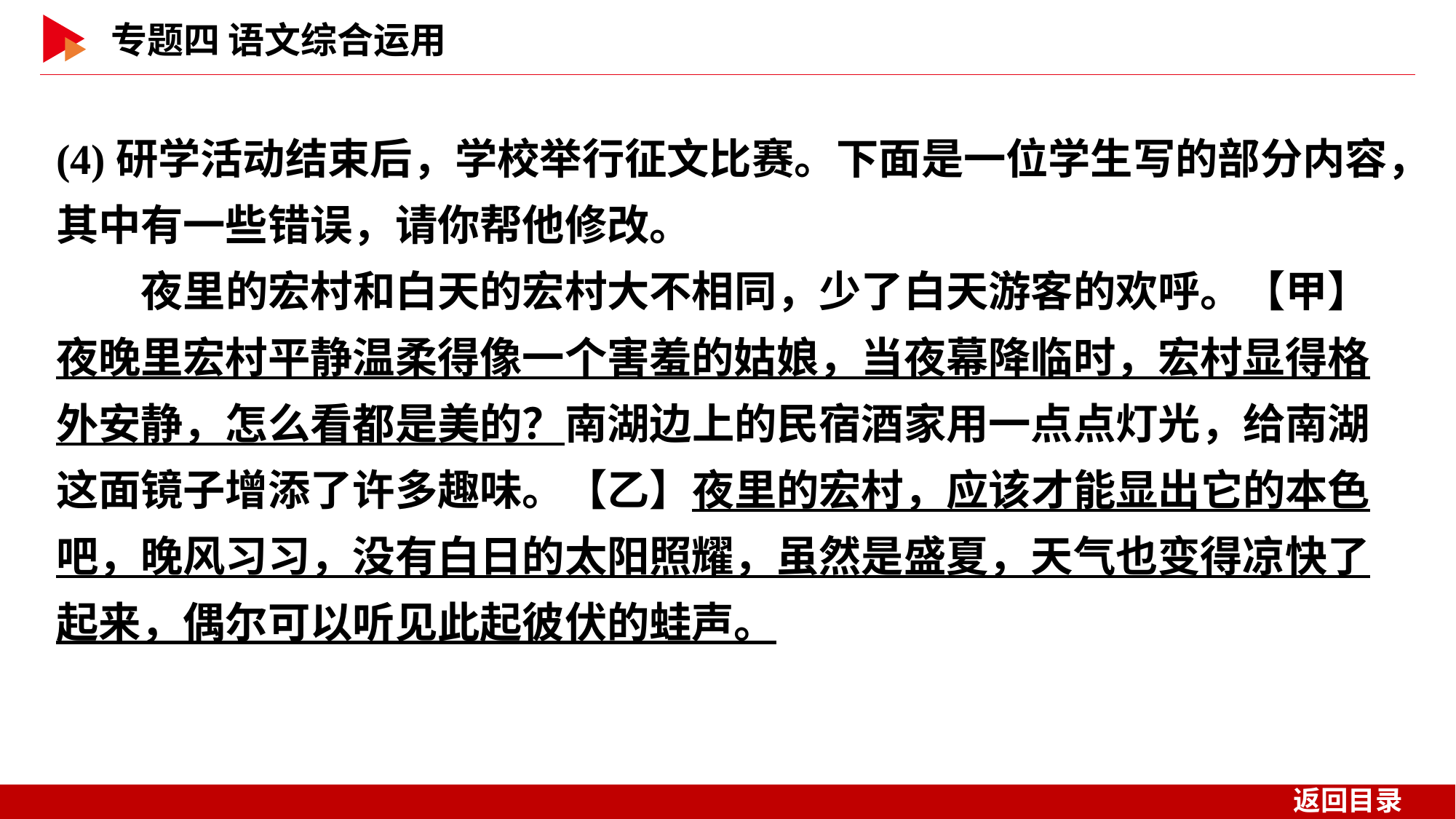

(4)研学活动结束后，学校举行征文比赛。下面是一位学生写的部分内容，其中有一些错误，请你帮他修改。
　　夜里的宏村和白天的宏村大不相同，少了白天游客的欢呼。【甲】夜晚里宏村平静温柔得像一个害羞的姑娘，当夜幕降临时，宏村显得格外安静，怎么看都是美的？南湖边上的民宿酒家用一点点灯光，给南湖这面镜子增添了许多趣味。【乙】夜里的宏村，应该才能显出它的本色吧，晚风习习，没有白日的太阳照耀，虽然是盛夏，天气也变得凉快了起来，偶尔可以听见此起彼伏的蛙声。